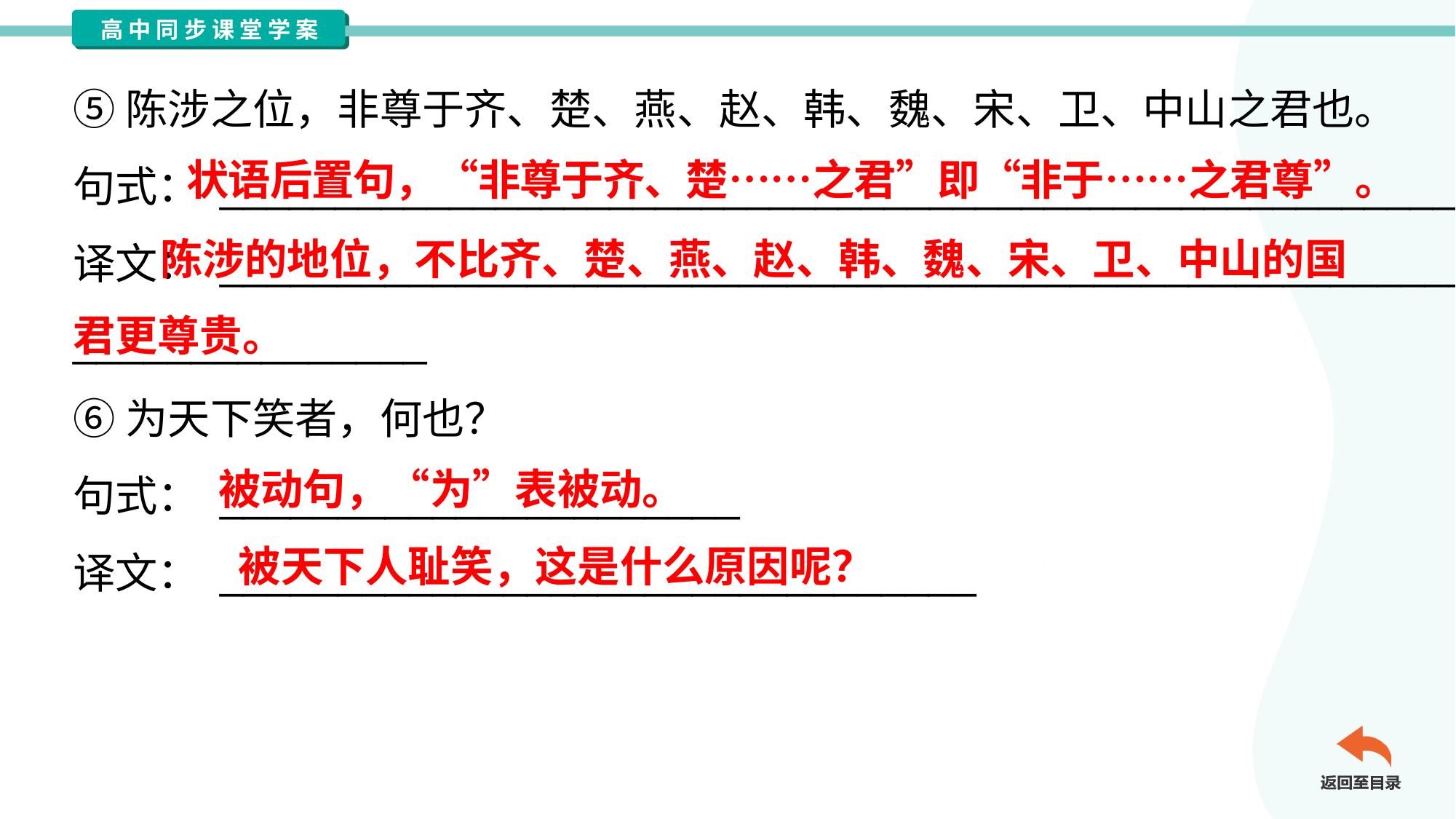

⑤陈涉之位，非尊于齐、楚、燕、赵、韩、魏、宋、卫、中山之君也。
句式： ________________________________________________________
译文： ______________________________________________________
_______________
⑥为天下笑者，何也？
句式： ______________________
译文： ________________________________
状语后置句，“非尊于齐、楚……之君”即“非于……之君尊”。
        陈涉的地位，不比齐、楚、燕、赵、韩、魏、宋、卫、中山的国君更尊贵。
被动句，“为”表被动。
被天下人耻笑，这是什么原因呢？